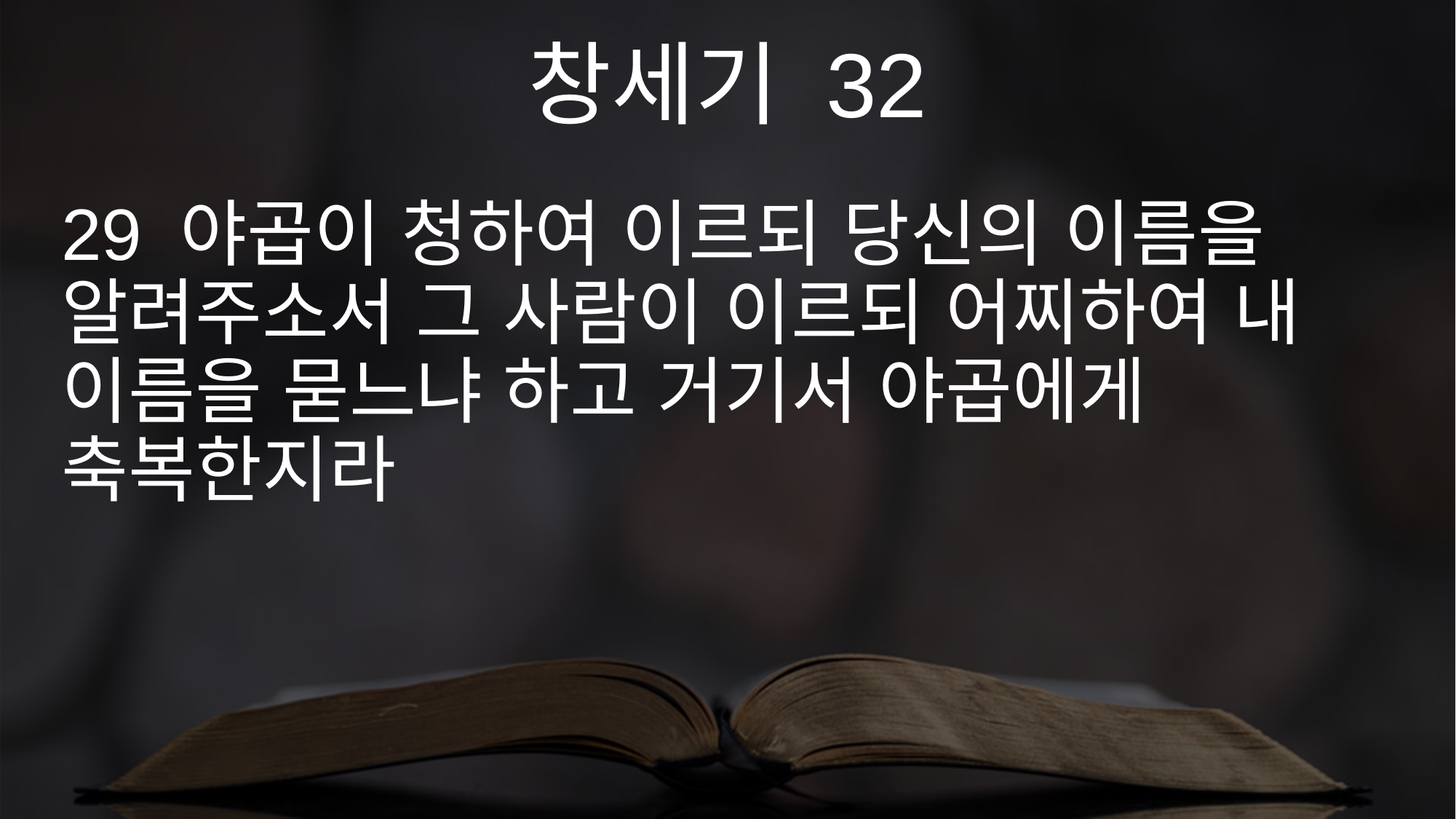

창세기 32
29 야곱이 청하여 이르되 당신의 이름을 알려주소서 그 사람이 이르되 어찌하여 내 이름을 묻느냐 하고 거기서 야곱에게 축복한지라